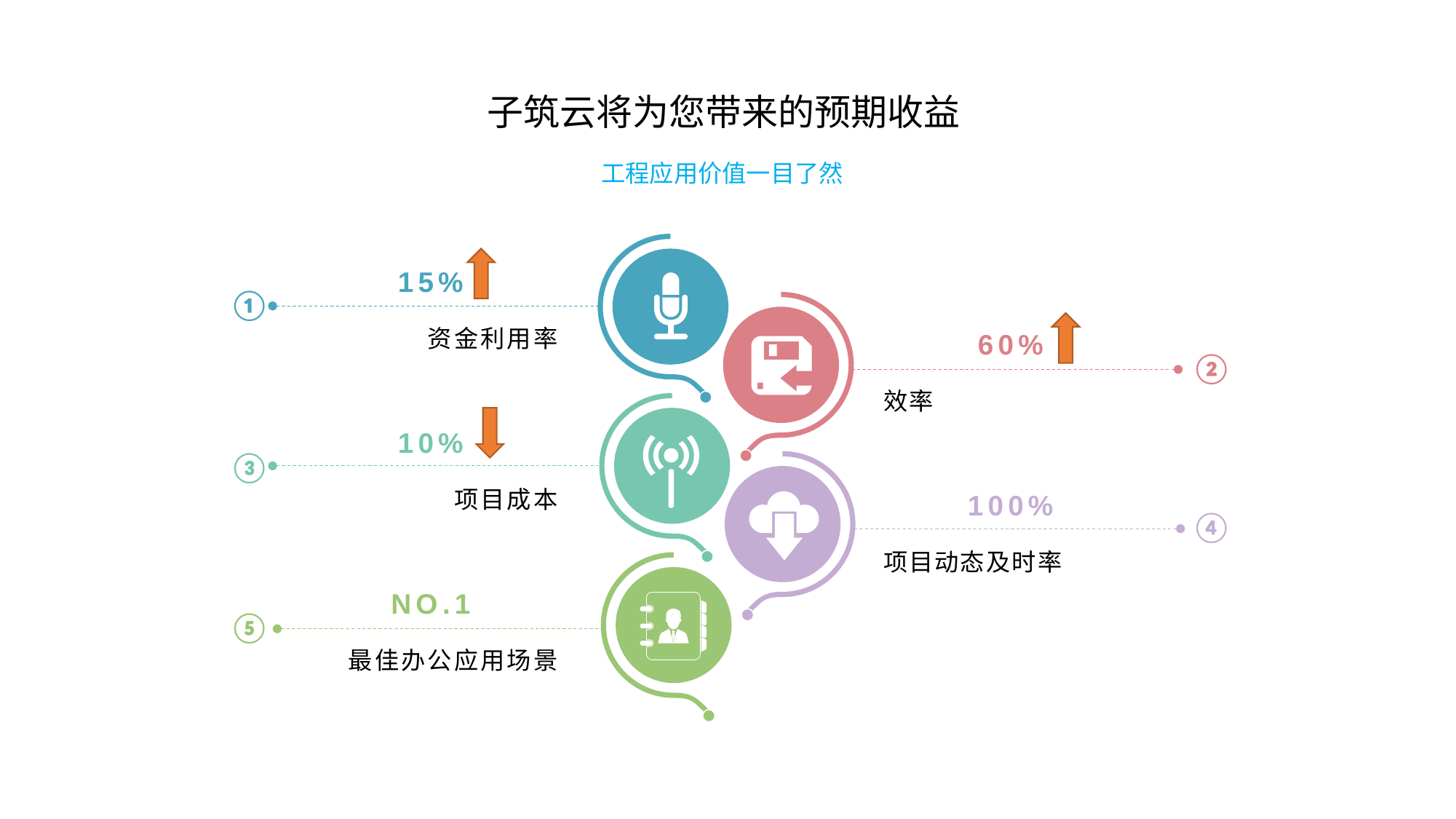

子筑云将为您带来的预期收益
工程应用价值一目了然

15%

①

资金利用率

60%

②
效率

10%

③

项目成本
100%

④
项目动态及时率

NO.1

⑤

最佳办公应用场景